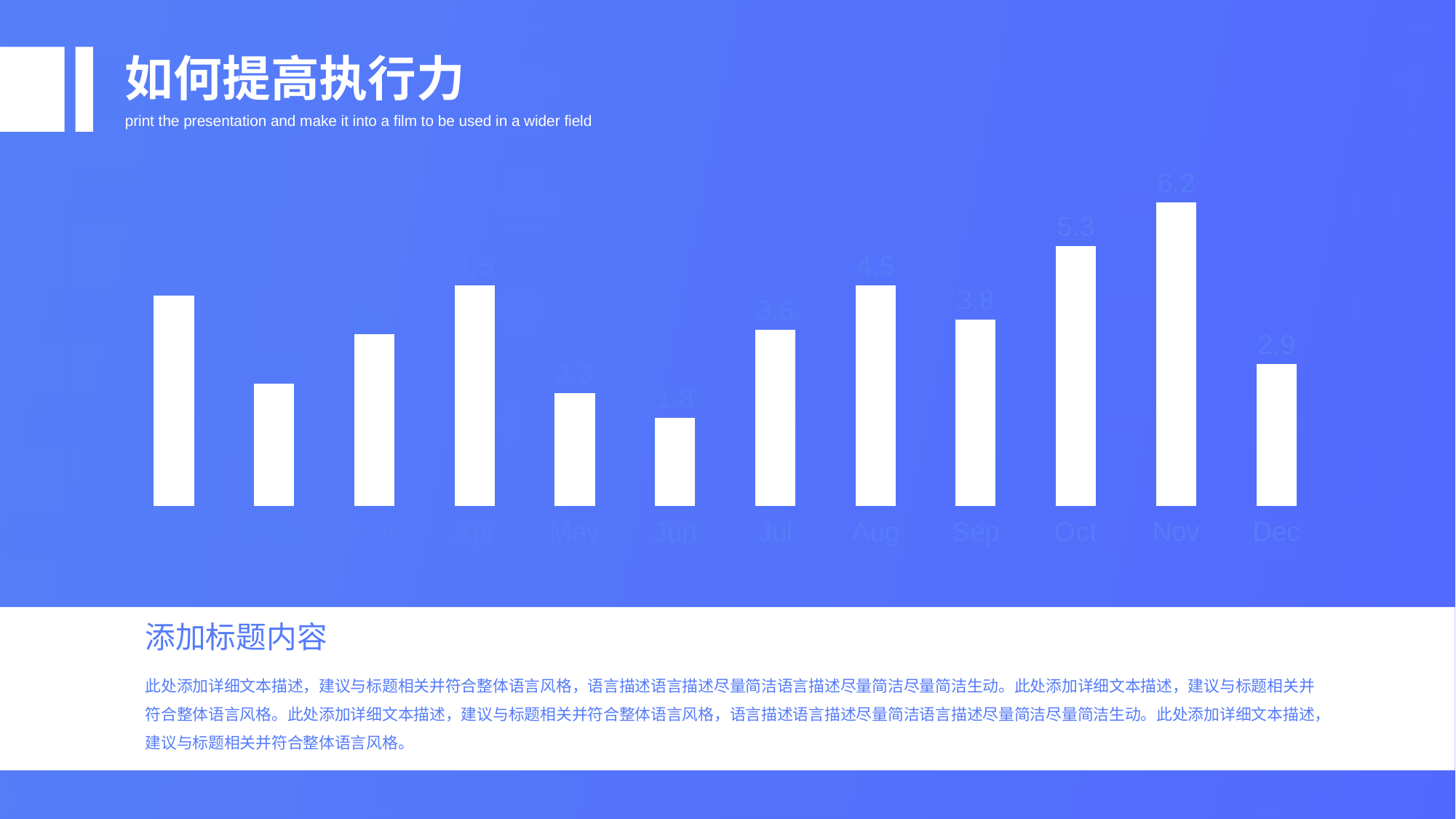

如何提高执行力
print the presentation and make it into a film to be used in a wider field

### Chart

| Category | 系列 1 |
|---|---|
| Jan | 4.3 |
| Feb | 2.5 |
| Mar | 3.5 |
| Apr | 4.5 |
| May | 2.3 |
| Jun | 1.8 |
| Jul | 3.6 |
| Aug | 4.5 |
| Sep | 3.8 |
| Oct | 5.3 |
| Nov | 6.2 |
| Dec | 2.9 |
添加标题内容
此处添加详细文本描述，建议与标题相关并符合整体语言风格，语言描述语言描述尽量简洁语言描述尽量简洁尽量简洁生动。此处添加详细文本描述，建议与标题相关并符合整体语言风格。此处添加详细文本描述，建议与标题相关并符合整体语言风格，语言描述语言描述尽量简洁语言描述尽量简洁尽量简洁生动。此处添加详细文本描述，建议与标题相关并符合整体语言风格。